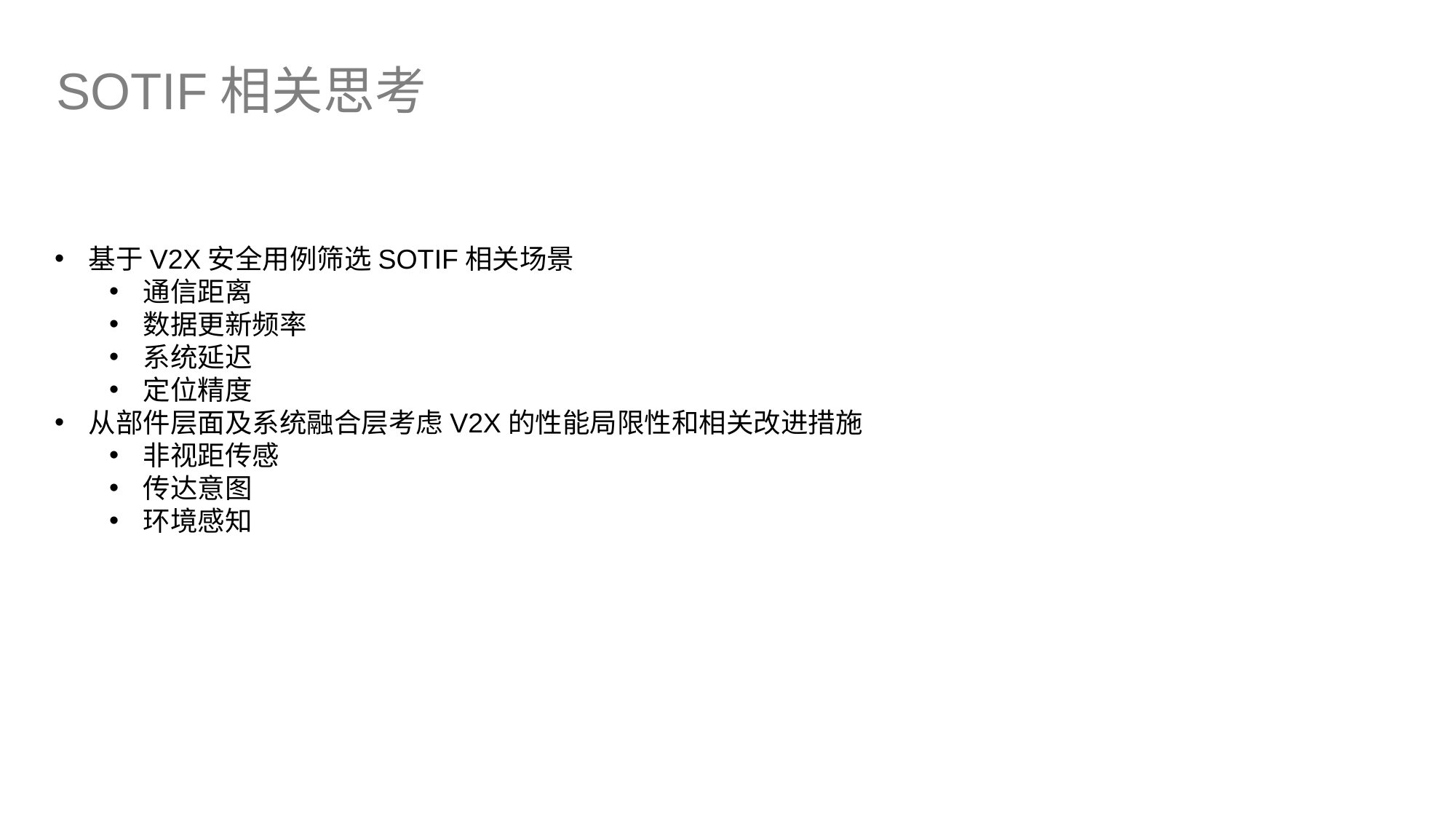

# SOTIF相关思考

基于V2X安全用例筛选SOTIF相关场景
通信距离
数据更新频率
系统延迟
定位精度
从部件层面及系统融合层考虑V2X的性能局限性和相关改进措施
非视距传感
传达意图
环境感知